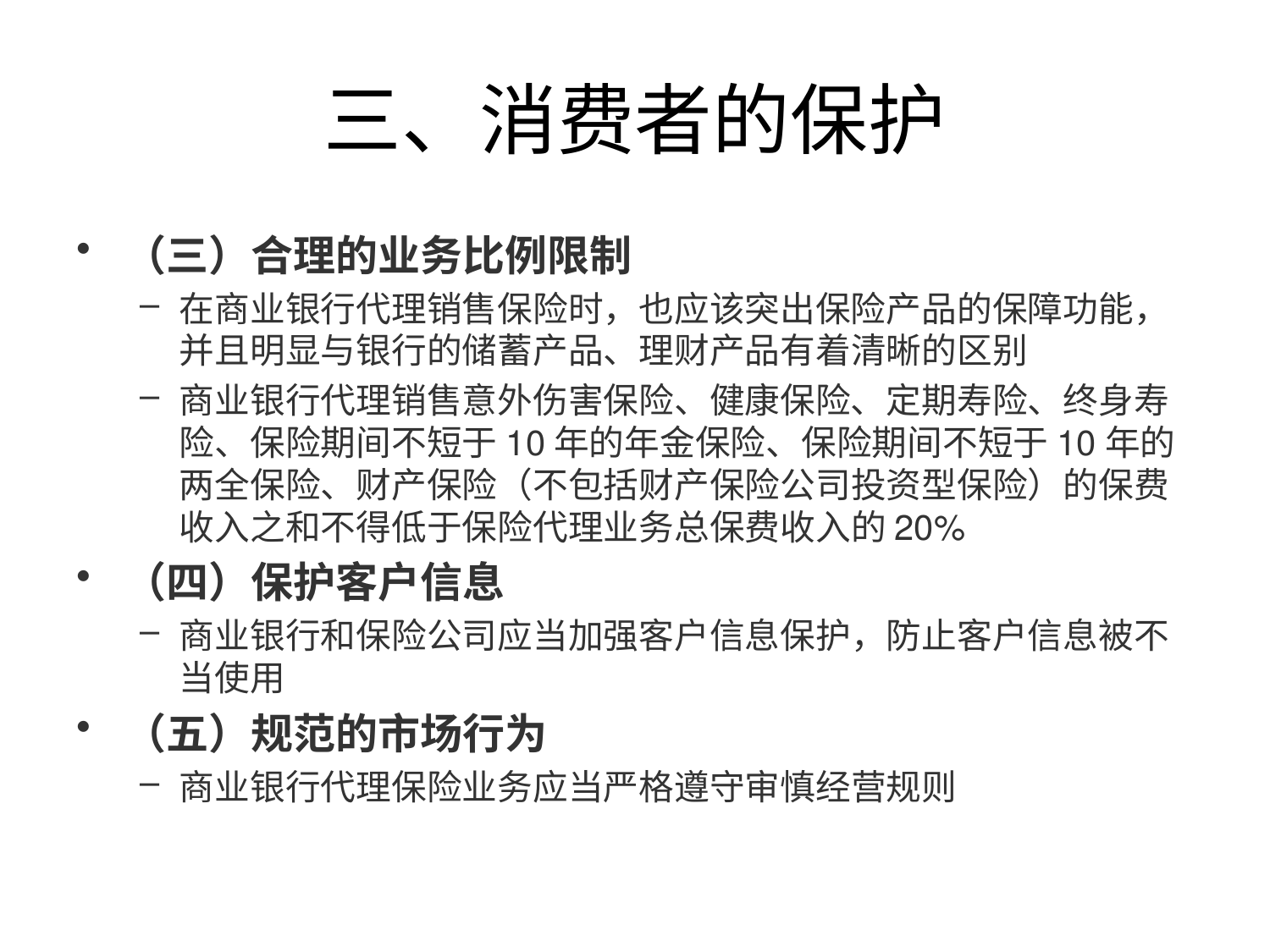

# 三、消费者的保护
（三）合理的业务比例限制
在商业银行代理销售保险时，也应该突出保险产品的保障功能，并且明显与银行的储蓄产品、理财产品有着清晰的区别
商业银行代理销售意外伤害保险、健康保险、定期寿险、终身寿险、保险期间不短于10年的年金保险、保险期间不短于10年的两全保险、财产保险（不包括财产保险公司投资型保险）的保费收入之和不得低于保险代理业务总保费收入的20%
（四）保护客户信息
商业银行和保险公司应当加强客户信息保护，防止客户信息被不当使用
（五）规范的市场行为
商业银行代理保险业务应当严格遵守审慎经营规则